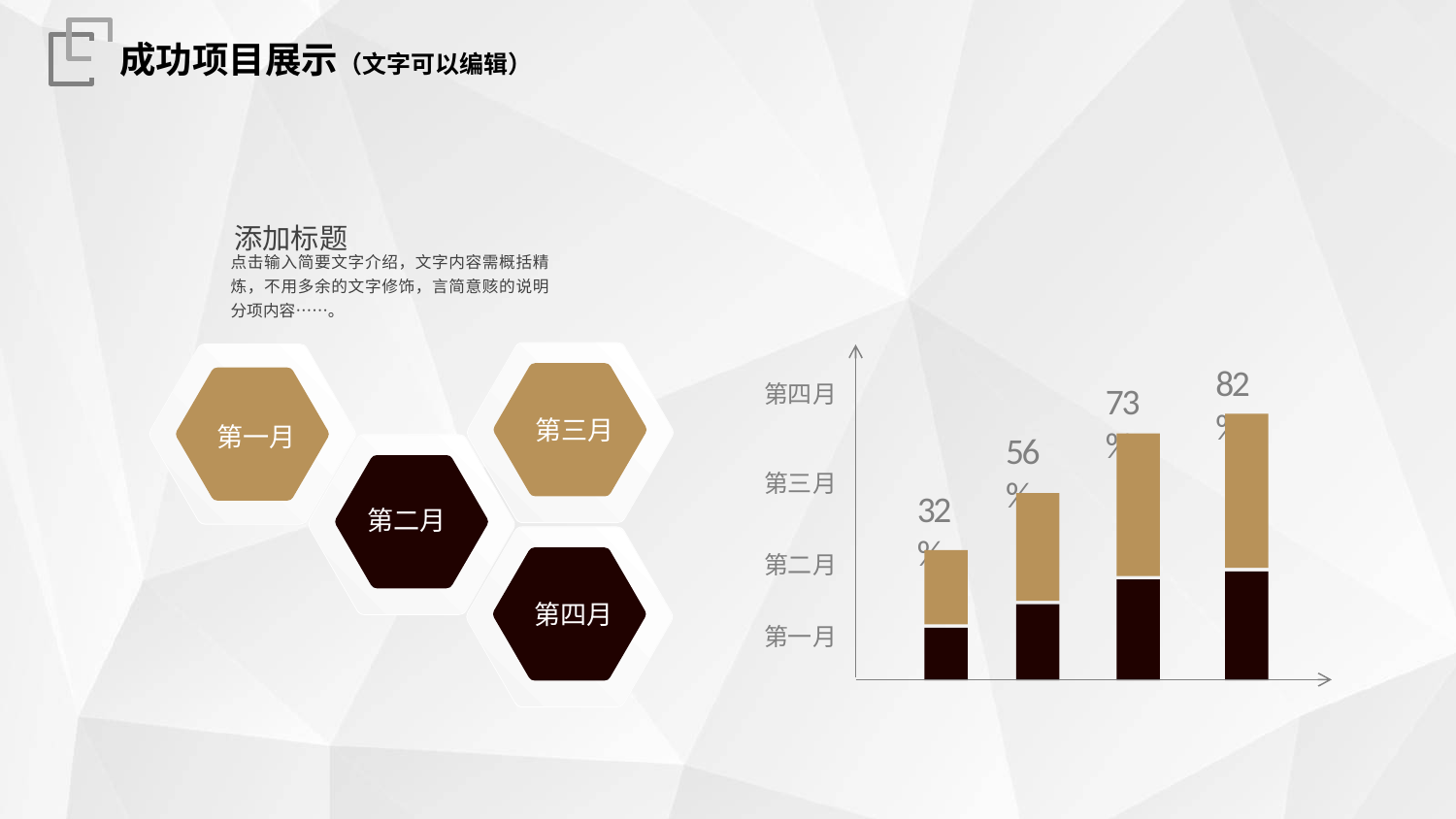

成功项目展示（文字可以编辑）
添加标题
点击输入简要文字介绍，文字内容需概括精炼，不用多余的文字修饰，言简意赅的说明分项内容……。

第三月

第一月
第四月
第三月
第二月
第一月
82%
73%

56%

第二月
32%

第四月